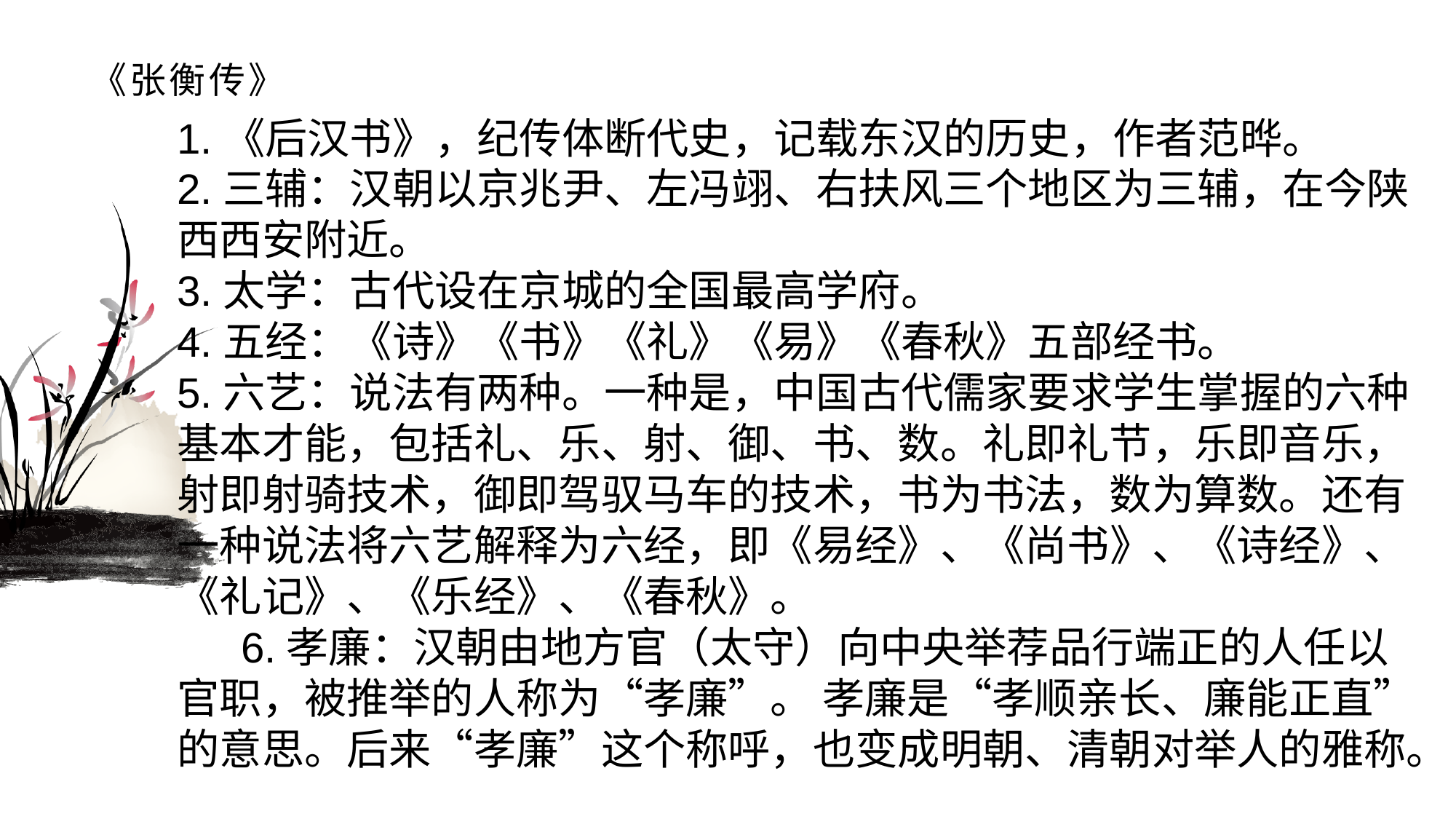

# 《张衡传》
1.《后汉书》，纪传体断代史，记载东汉的历史，作者范晔。2.三辅：汉朝以京兆尹、左冯翊、右扶风三个地区为三辅，在今陕西西安附近。3.太学：古代设在京城的全国最高学府。4.五经：《诗》《书》《礼》《易》《春秋》五部经书。5.六艺：说法有两种。一种是，中国古代儒家要求学生掌握的六种基本才能，包括礼、乐、射、御、书、数。礼即礼节，乐即音乐，射即射骑技术，御即驾驭马车的技术，书为书法，数为算数。还有一种说法将六艺解释为六经，即《易经》、《尚书》、《诗经》、《礼记》、《乐经》、《春秋》。6.孝廉：汉朝由地方官（太守）向中央举荐品行端正的人任以官职，被推举的人称为“孝廉”。 孝廉是“孝顺亲长、廉能正直”的意思。后来“孝廉”这个称呼，也变成明朝、清朝对举人的雅称。